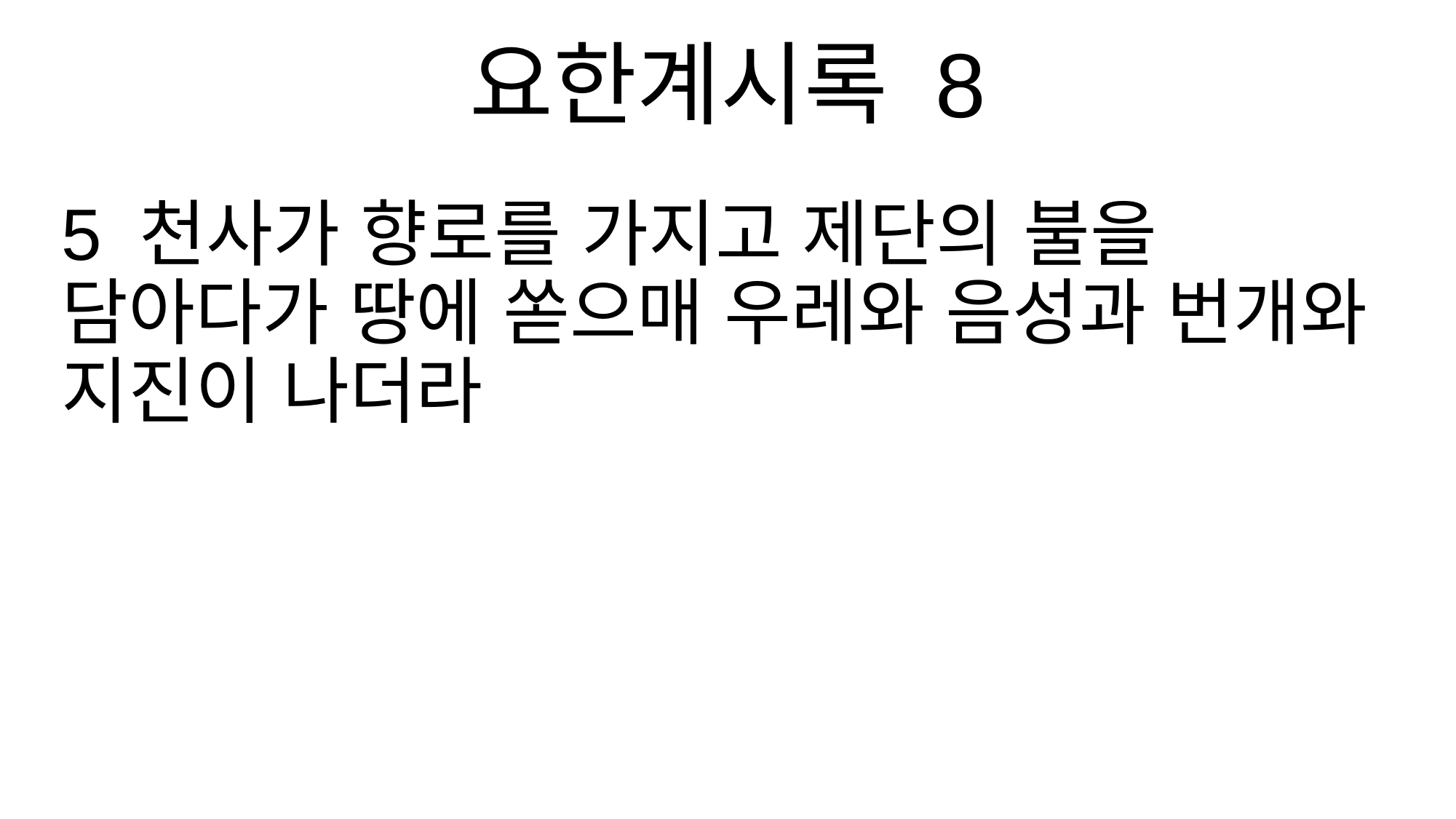

요한계시록 8
5 천사가 향로를 가지고 제단의 불을 담아다가 땅에 쏟으매 우레와 음성과 번개와 지진이 나더라